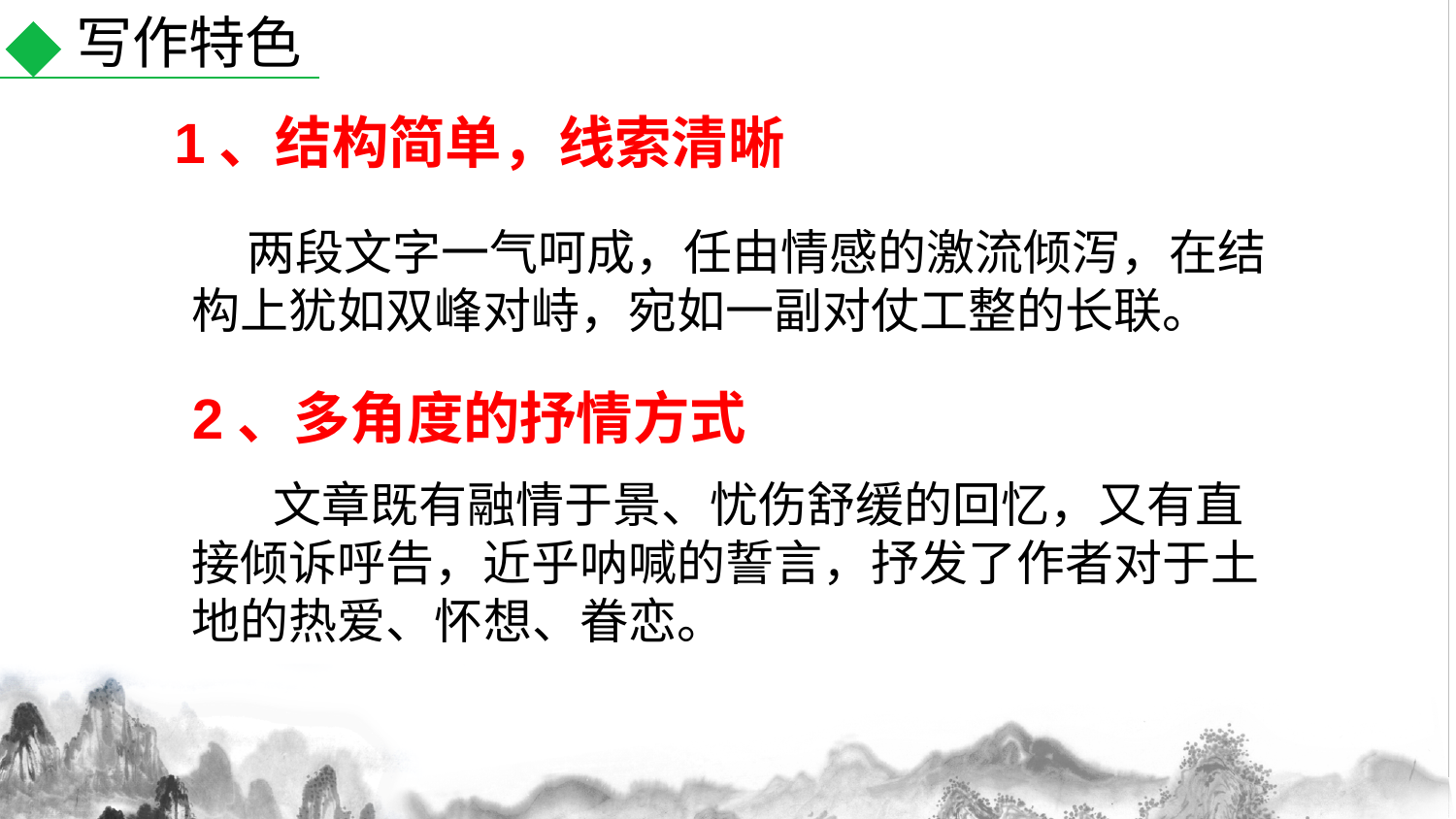

写作特色

1、结构简单，线索清晰
    两段文字一气呵成，任由情感的激流倾泻，在结构上犹如双峰对峙，宛如一副对仗工整的长联。
2、多角度的抒情方式
        文章既有融情于景、忧伤舒缓的回忆，又有直接倾诉呼告，近乎呐喊的誓言，抒发了作者对于土地的热爱、怀想、眷恋。